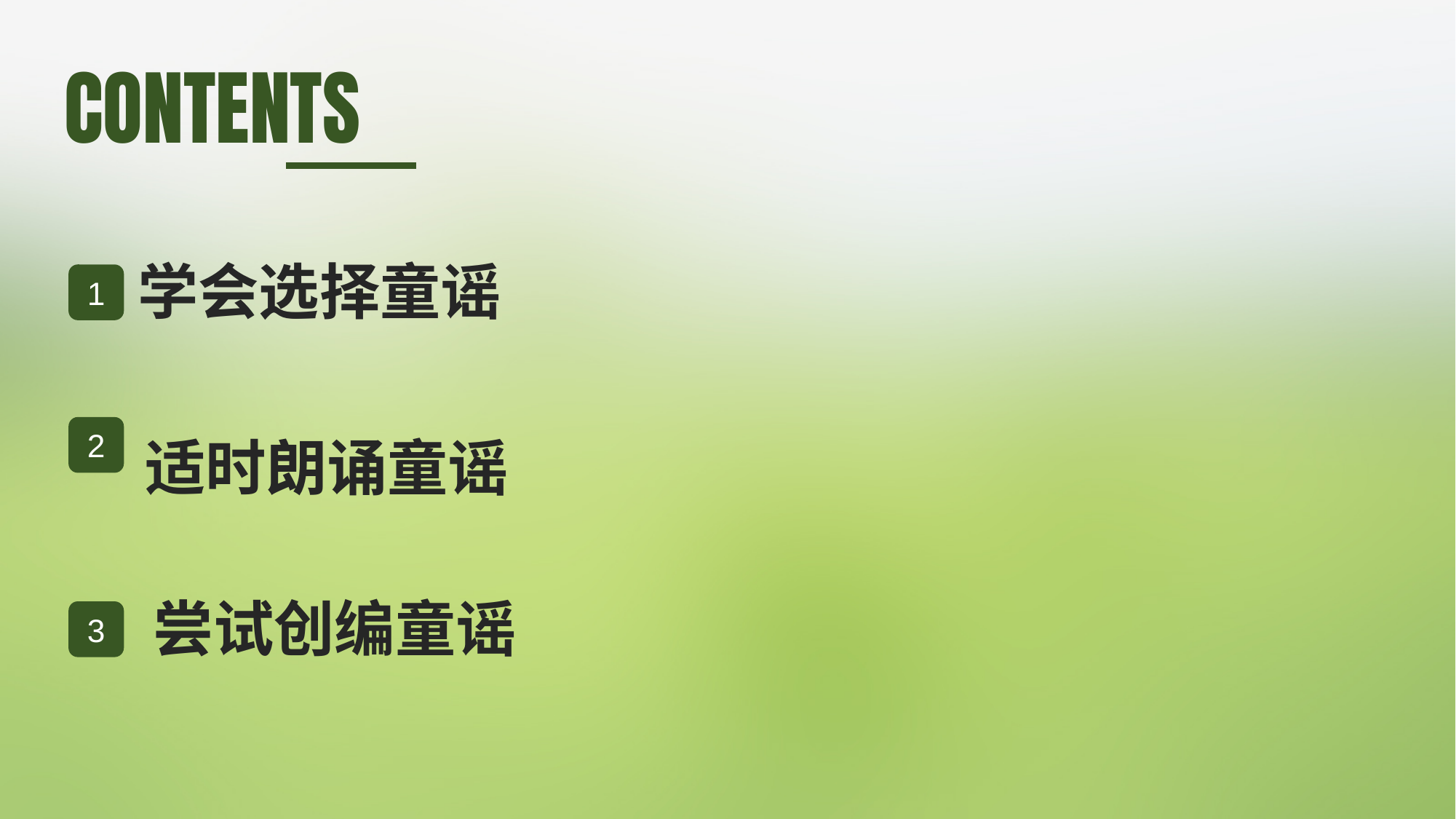

CONTENTS
学会选择童谣
1
2
适时朗诵童谣
尝试创编童谣
3